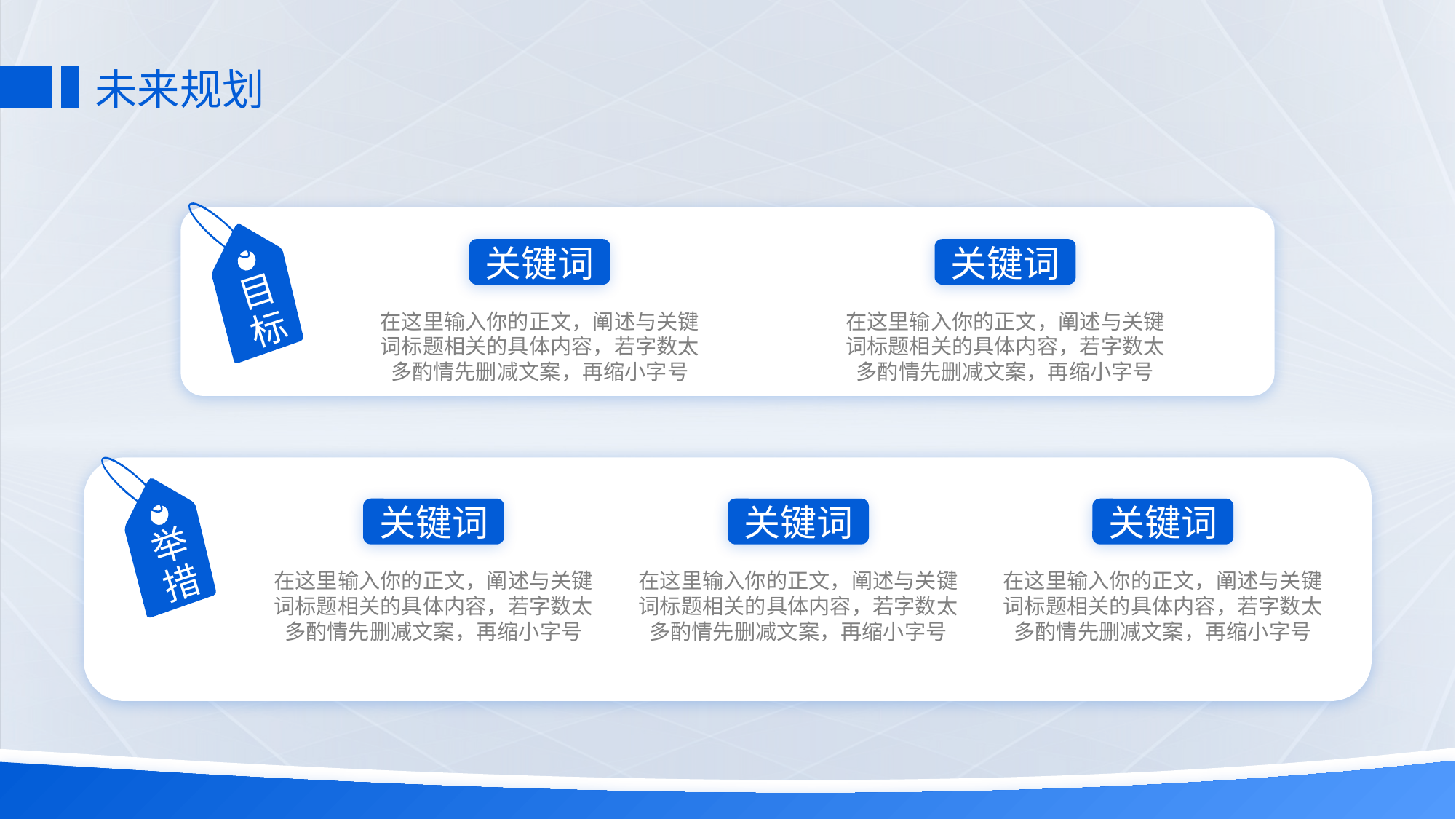

# 未来规划

目
标
关键词

关键词

在这里输入你的正文，阐述与关键词标题相关的具体内容，若字数太多酌情先删减文案，再缩小字号
在这里输入你的正文，阐述与关键词标题相关的具体内容，若字数太多酌情先删减文案，再缩小字号

举
措
关键词

在这里输入你的正文，阐述与关键词标题相关的具体内容，若字数太多酌情先删减文案，再缩小字号
关键词

在这里输入你的正文，阐述与关键词标题相关的具体内容，若字数太多酌情先删减文案，再缩小字号
关键词

在这里输入你的正文，阐述与关键词标题相关的具体内容，若字数太多酌情先删减文案，再缩小字号